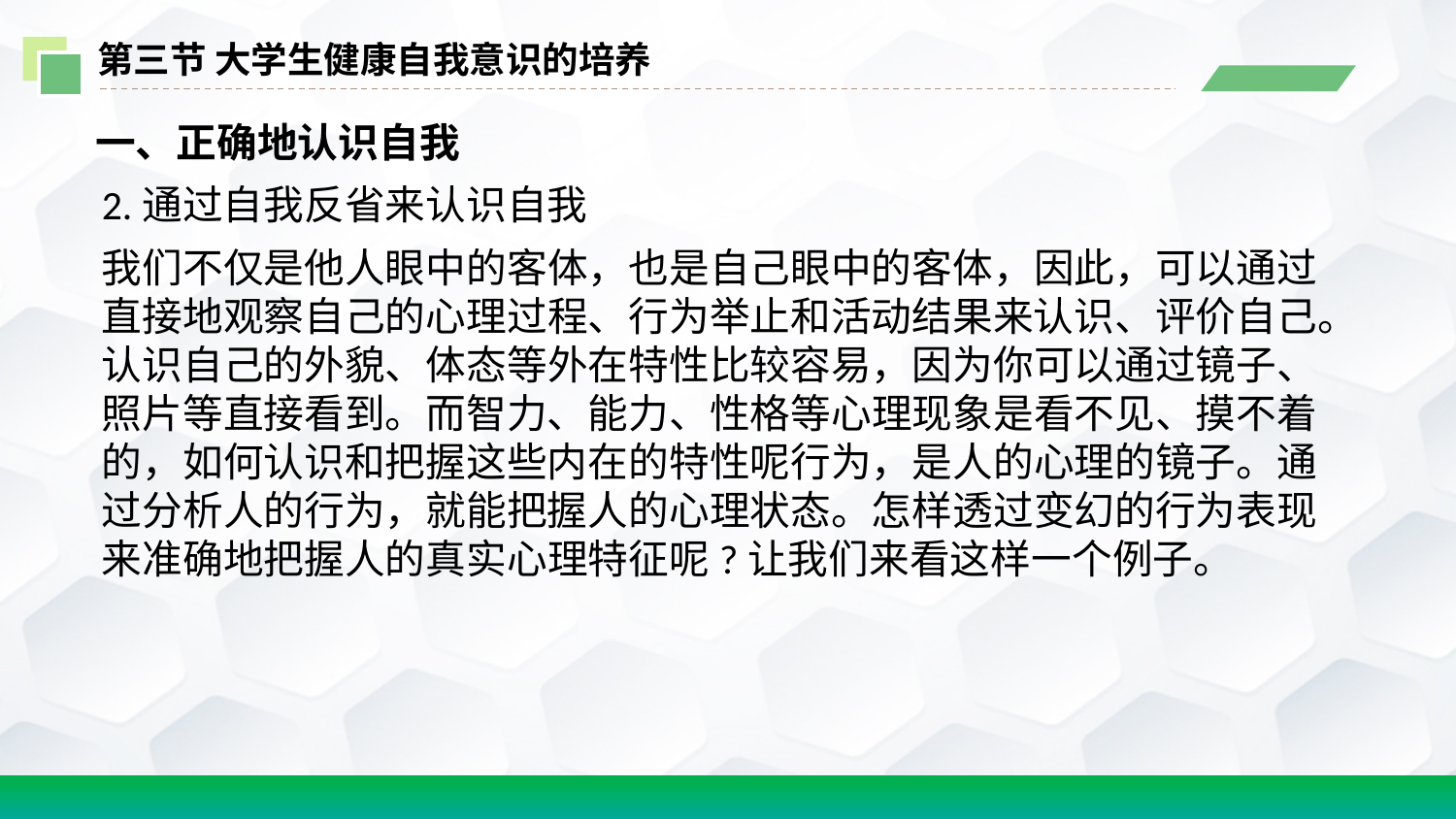

第三节 大学生健康自我意识的培养
一、正确地认识自我
2.通过自我反省来认识自我
我们不仅是他人眼中的客体，也是自己眼中的客体，因此，可以通过直接地观察自己的心理过程、行为举止和活动结果来认识、评价自己。认识自己的外貌、体态等外在特性比较容易，因为你可以通过镜子、照片等直接看到。而智力、能力、性格等心理现象是看不见、摸不着的，如何认识和把握这些内在的特性呢行为，是人的心理的镜子。通过分析人的行为，就能把握人的心理状态。怎样透过变幻的行为表现来准确地把握人的真实心理特征呢?让我们来看这样一个例子。